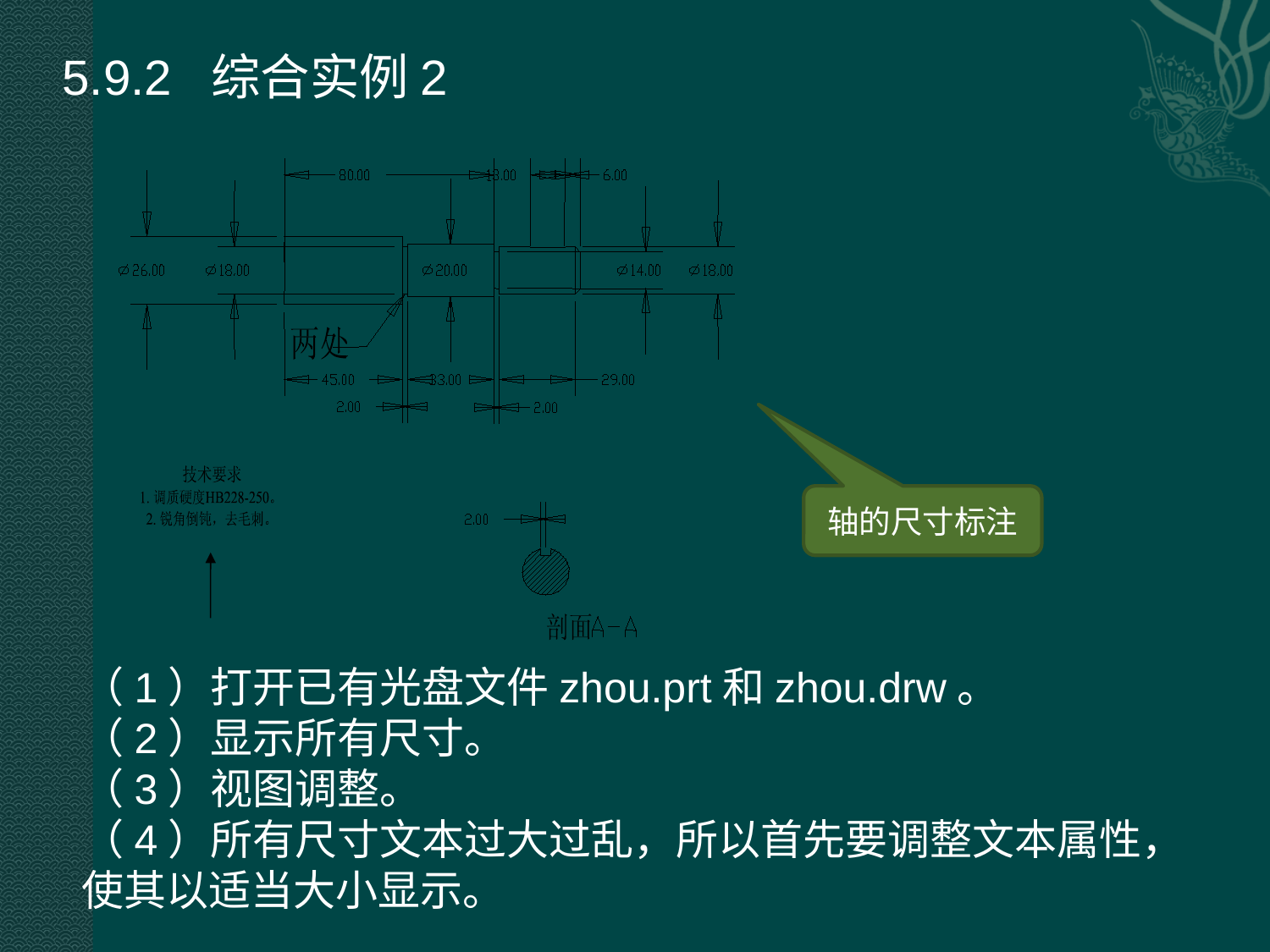

5.9.2  综合实例2

轴的尺寸标注
（1）打开已有光盘文件zhou.prt和zhou.drw。
（2）显示所有尺寸。
（3）视图调整。
（4）所有尺寸文本过大过乱，所以首先要调整文本属性，使其以适当大小显示。